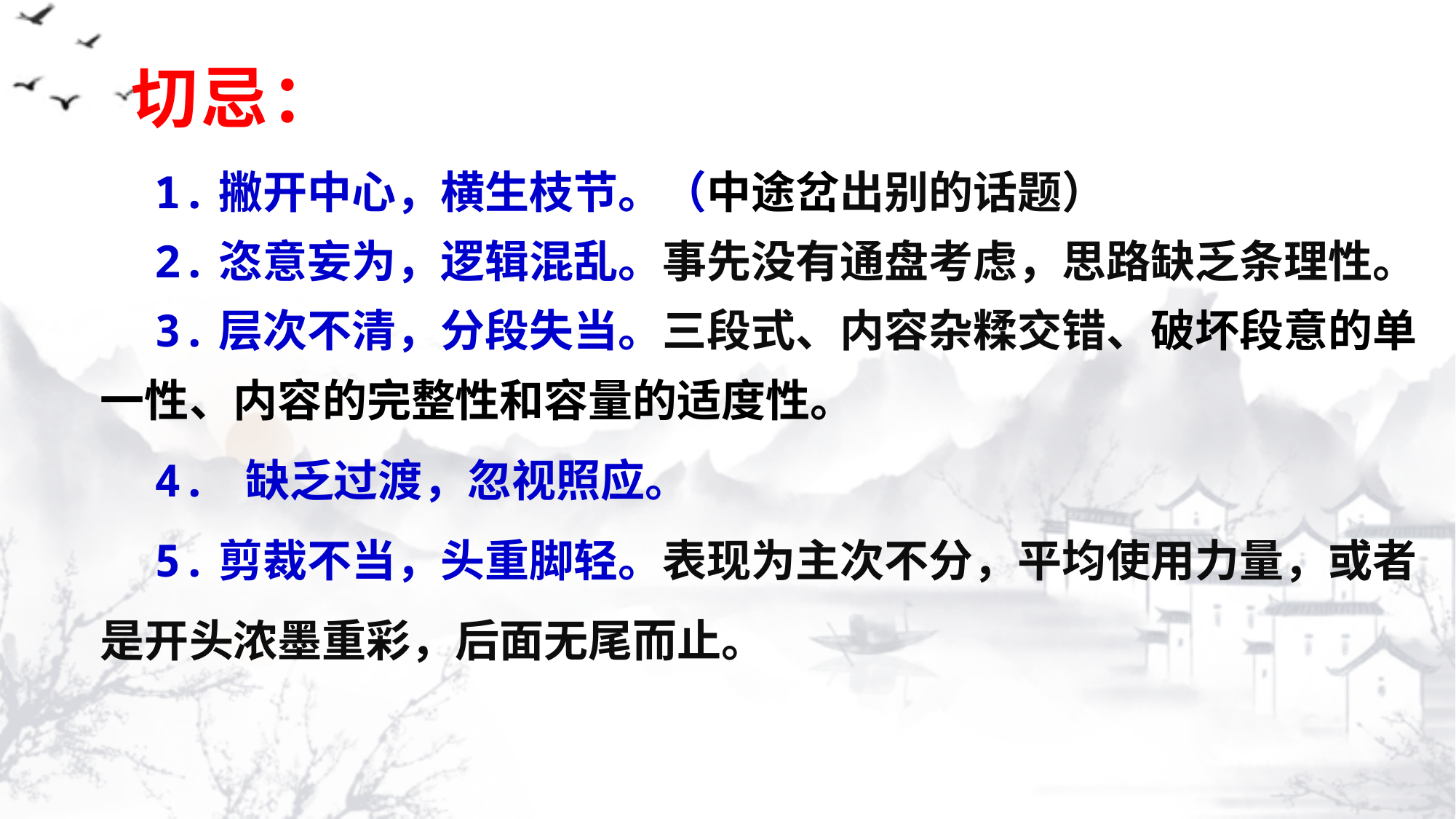

切忌：
1.撇开中心，横生枝节。（中途岔出别的话题）
2.恣意妄为，逻辑混乱。事先没有通盘考虑，思路缺乏条理性。
3.层次不清，分段失当。三段式、内容杂糅交错、破坏段意的单一性、内容的完整性和容量的适度性。
4. 缺乏过渡，忽视照应。
5.剪裁不当，头重脚轻。表现为主次不分，平均使用力量，或者是开头浓墨重彩，后面无尾而止。